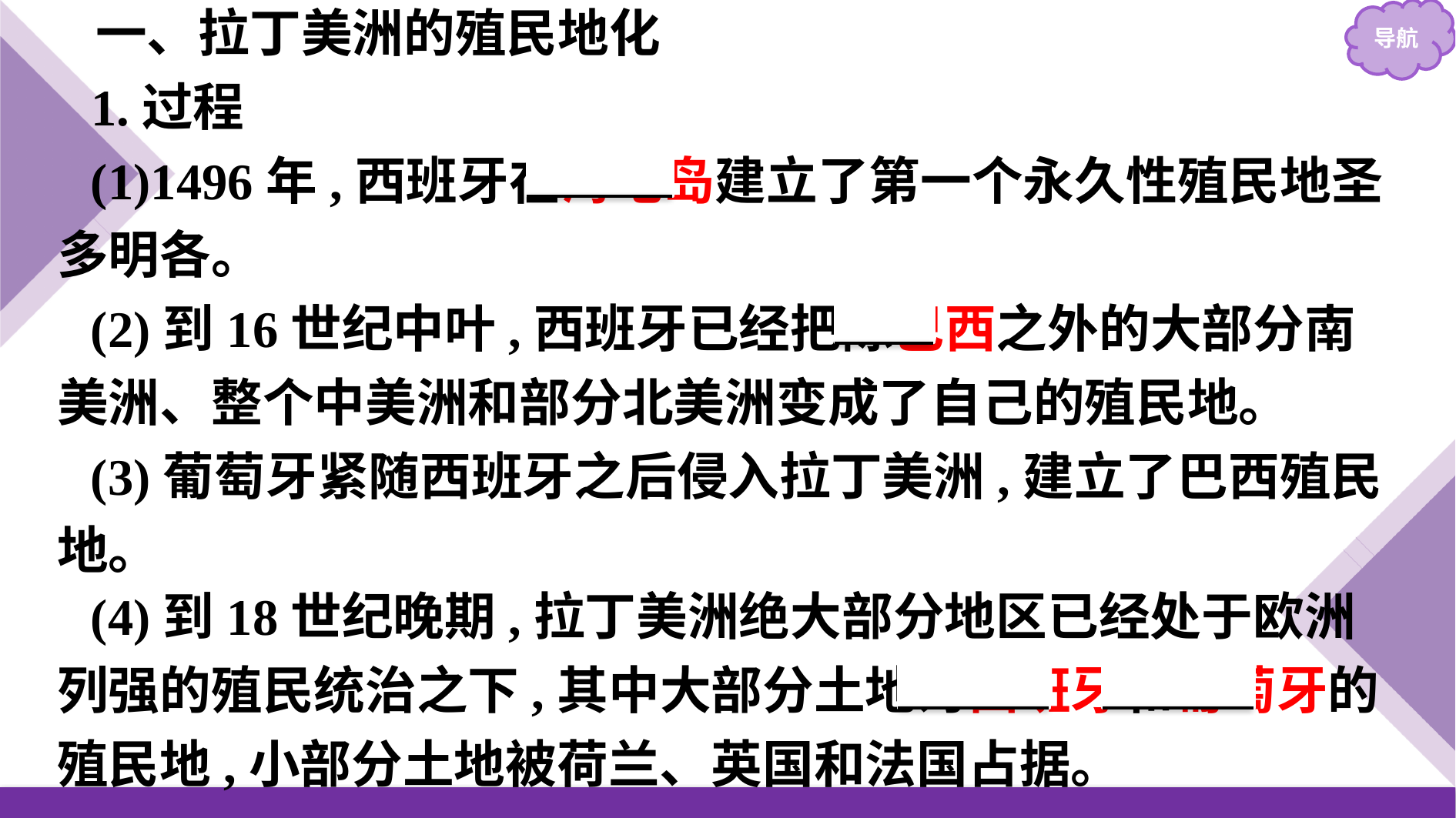

一、拉丁美洲的殖民地化
1.过程
(1)1496年,西班牙在海地岛建立了第一个永久性殖民地圣多明各。
(2)到16世纪中叶,西班牙已经把除巴西之外的大部分南美洲、整个中美洲和部分北美洲变成了自己的殖民地。
(3)葡萄牙紧随西班牙之后侵入拉丁美洲,建立了巴西殖民地。

(4)到18世纪晚期,拉丁美洲绝大部分地区已经处于欧洲列强的殖民统治之下,其中大部分土地为西班牙和葡萄牙的殖民地,小部分土地被荷兰、英国和法国占据。